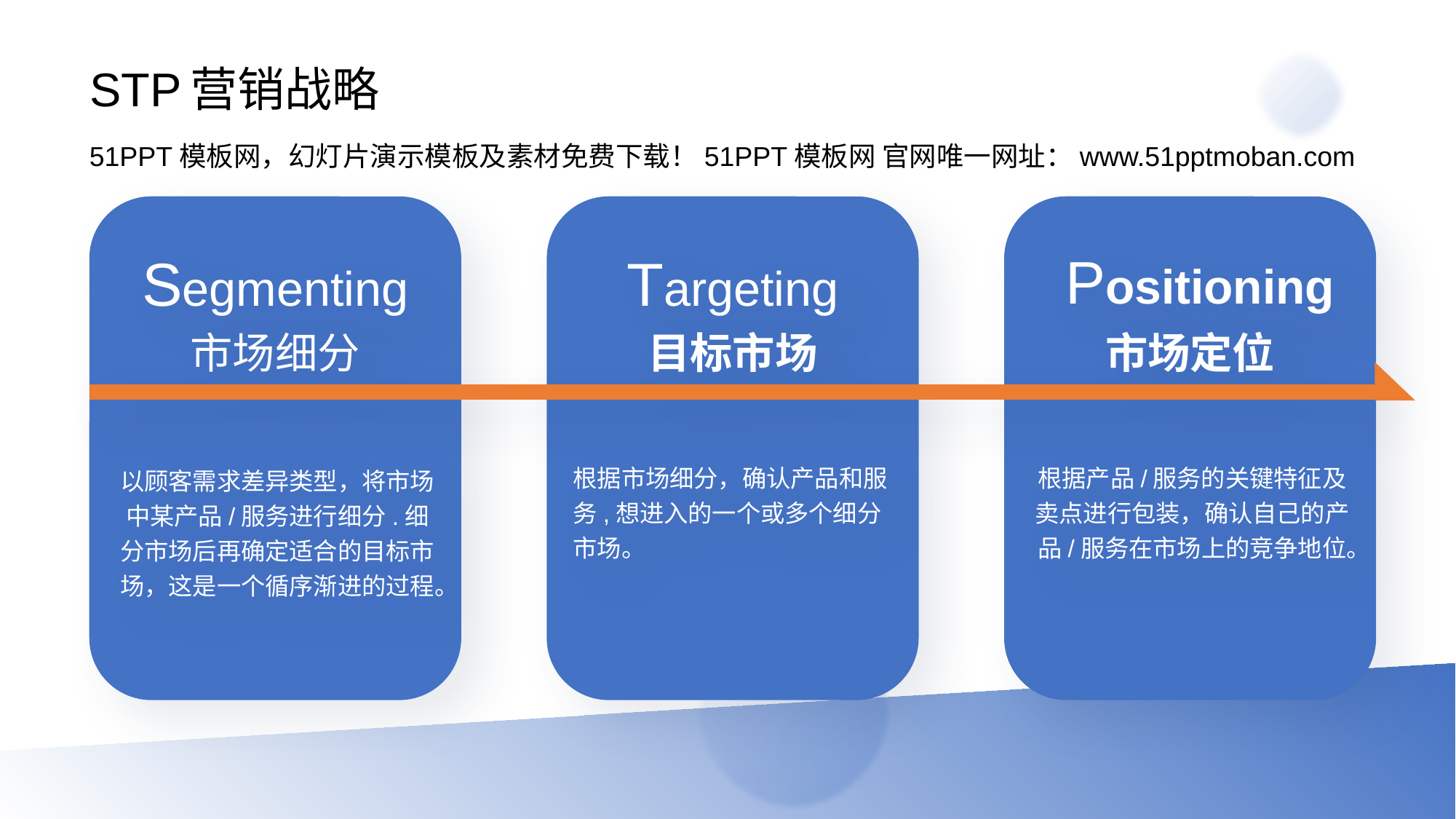

# STP营销战略
51PPT模板网，幻灯片演示模板及素材免费下载！51PPT模板网 官网唯一网址：www.51pptmoban.com

Segmenting
市场细分
以顾客需求差异类型，将市场中某产品/服务进行细分.细分市场后再确定适合的目标市场，这是一个循序渐进的过程。

Positioning
市场定位
根据产品/服务的关键特征及卖点进行包装，确认自己的产品/服务在市场上的竞争地位。

Targeting
目标市场
根据市场细分，确认产品和服务,想进入的一个或多个细分市场。